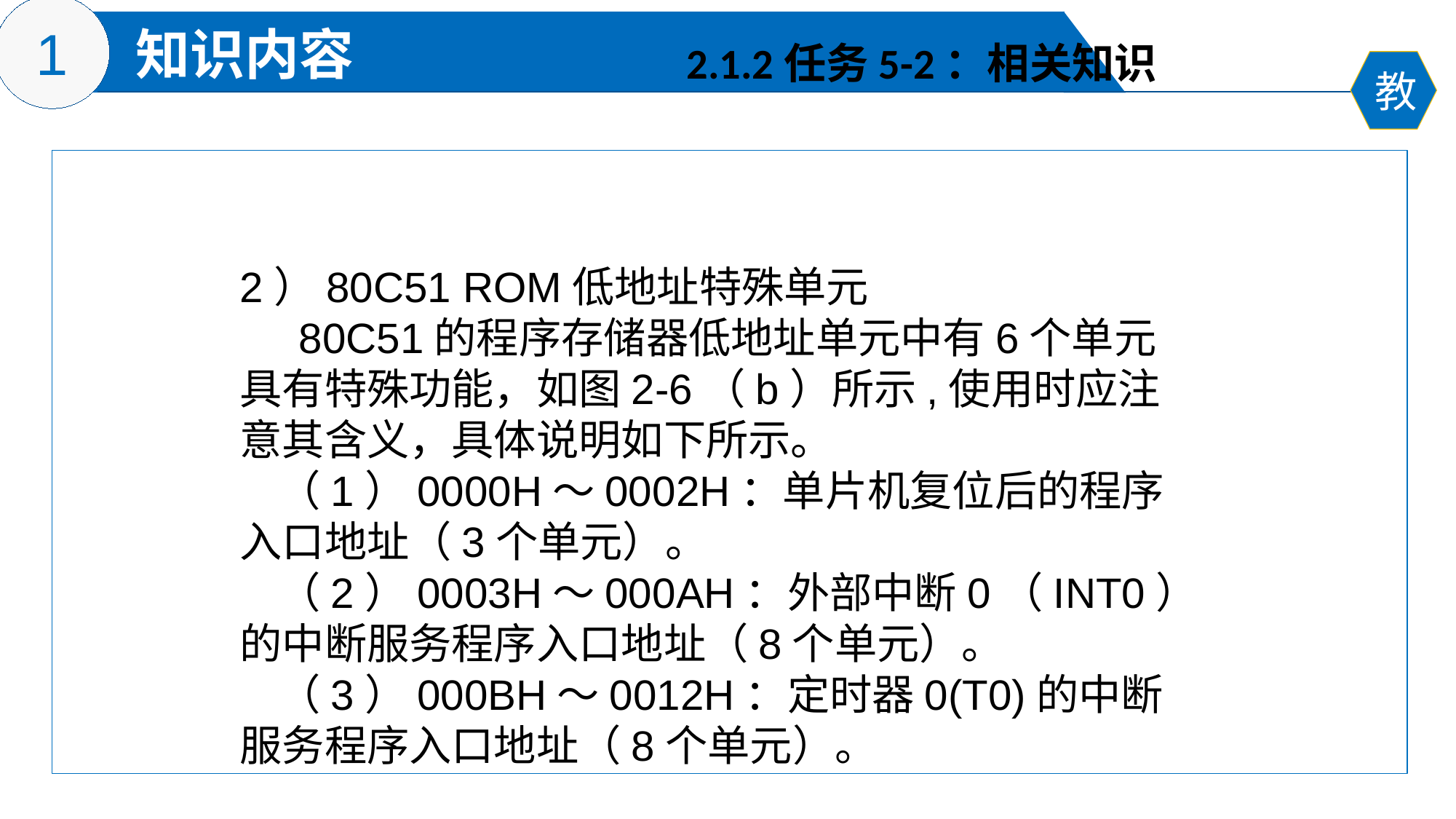

2.1.2任务5-2：相关知识
2）80C51 ROM低地址特殊单元
     80C51的程序存储器低地址单元中有6个单元具有特殊功能，如图2-6（b）所示,使用时应注意其含义，具体说明如下所示。
   （1）0000H～0002H：单片机复位后的程序入口地址（3个单元）。
   （2）0003H～000AH：外部中断0（INT0）的中断服务程序入口地址（8个单元）。
   （3）000BH～0012H：定时器0(T0)的中断服务程序入口地址（8个单元）。